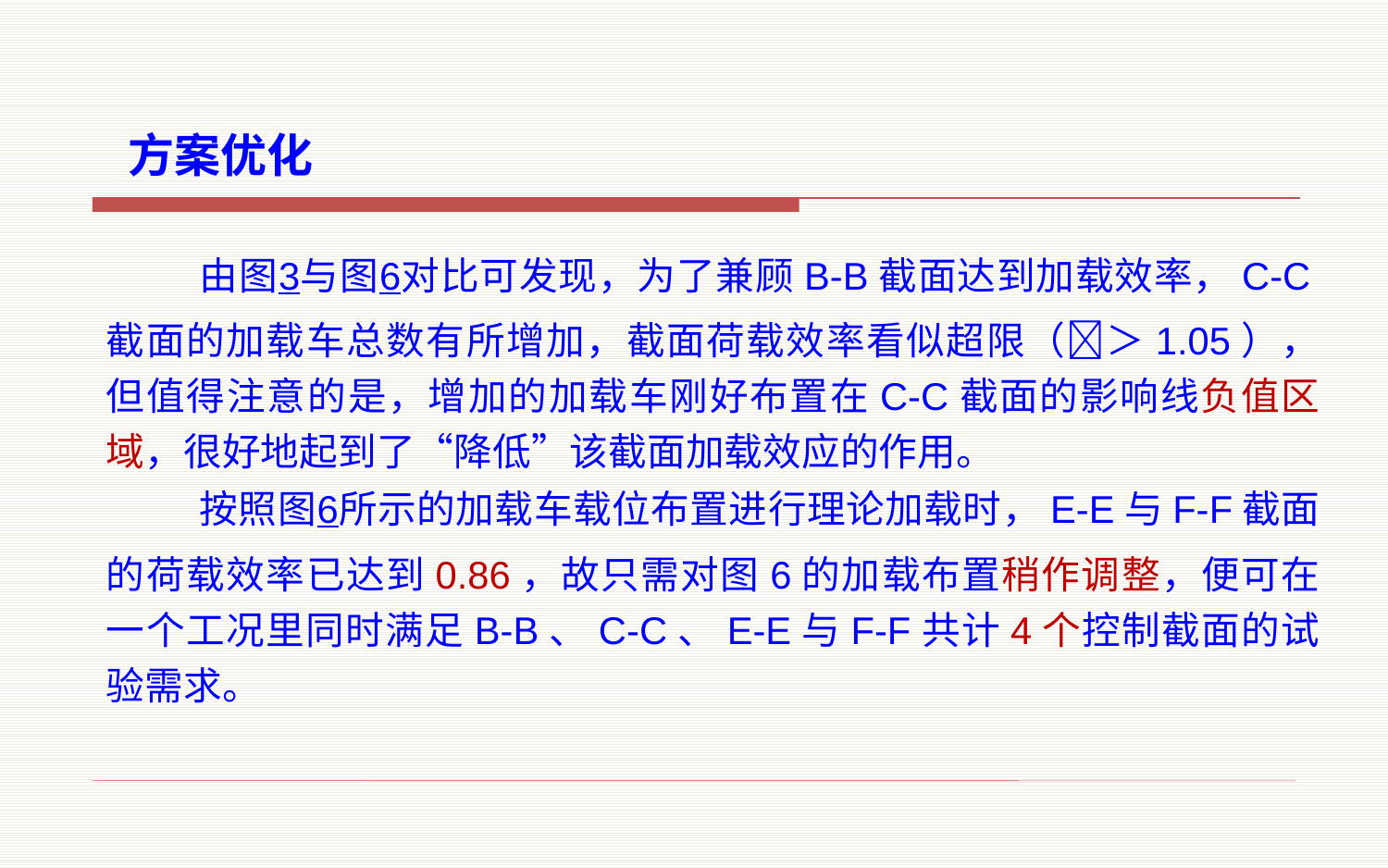

方案优化
由图3与图6对比可发现，为了兼顾B-B截面达到加载效率，C-C截面的加载车总数有所增加，截面荷载效率看似超限（η＞1.05），但值得注意的是，增加的加载车刚好布置在C-C截面的影响线负值区域，很好地起到了“降低”该截面加载效应的作用。
按照图6所示的加载车载位布置进行理论加载时，E-E与F-F截面的荷载效率已达到0.86，故只需对图6的加载布置稍作调整，便可在一个工况里同时满足B-B、C-C、E-E与F-F共计4个控制截面的试验需求。